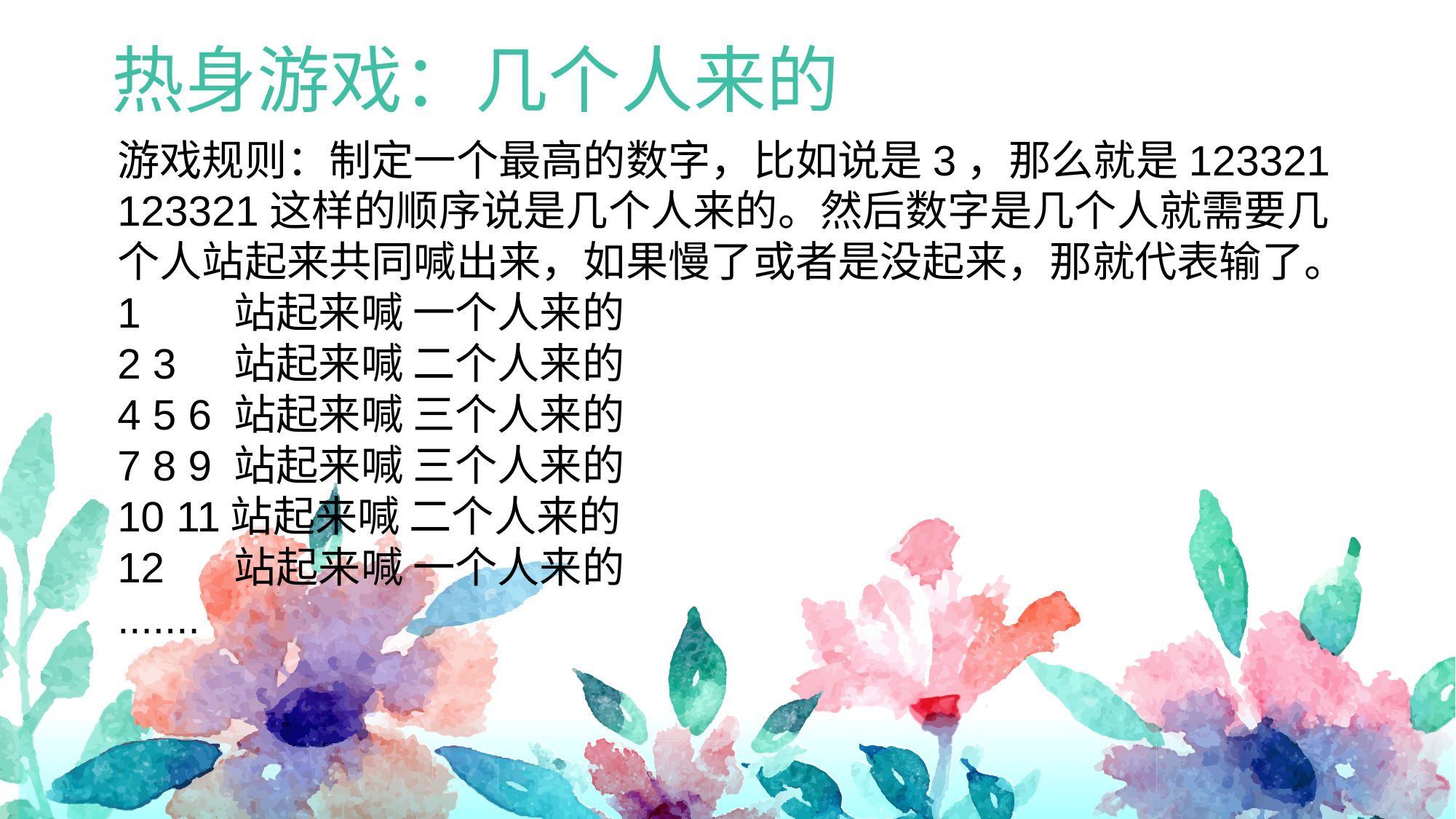

热身游戏：几个人来的
游戏规则：制定一个最高的数字，比如说是3，那么就是123321 123321这样的顺序说是几个人来的。然后数字是几个人就需要几个人站起来共同喊出来，如果慢了或者是没起来，那就代表输了。
1       站起来喊 一个人来的
2 3    站起来喊 二个人来的
4 5 6 站起来喊 三个人来的
7 8 9 站起来喊 三个人来的
10 11站起来喊 二个人来的
12     站起来喊 一个人来的
.......